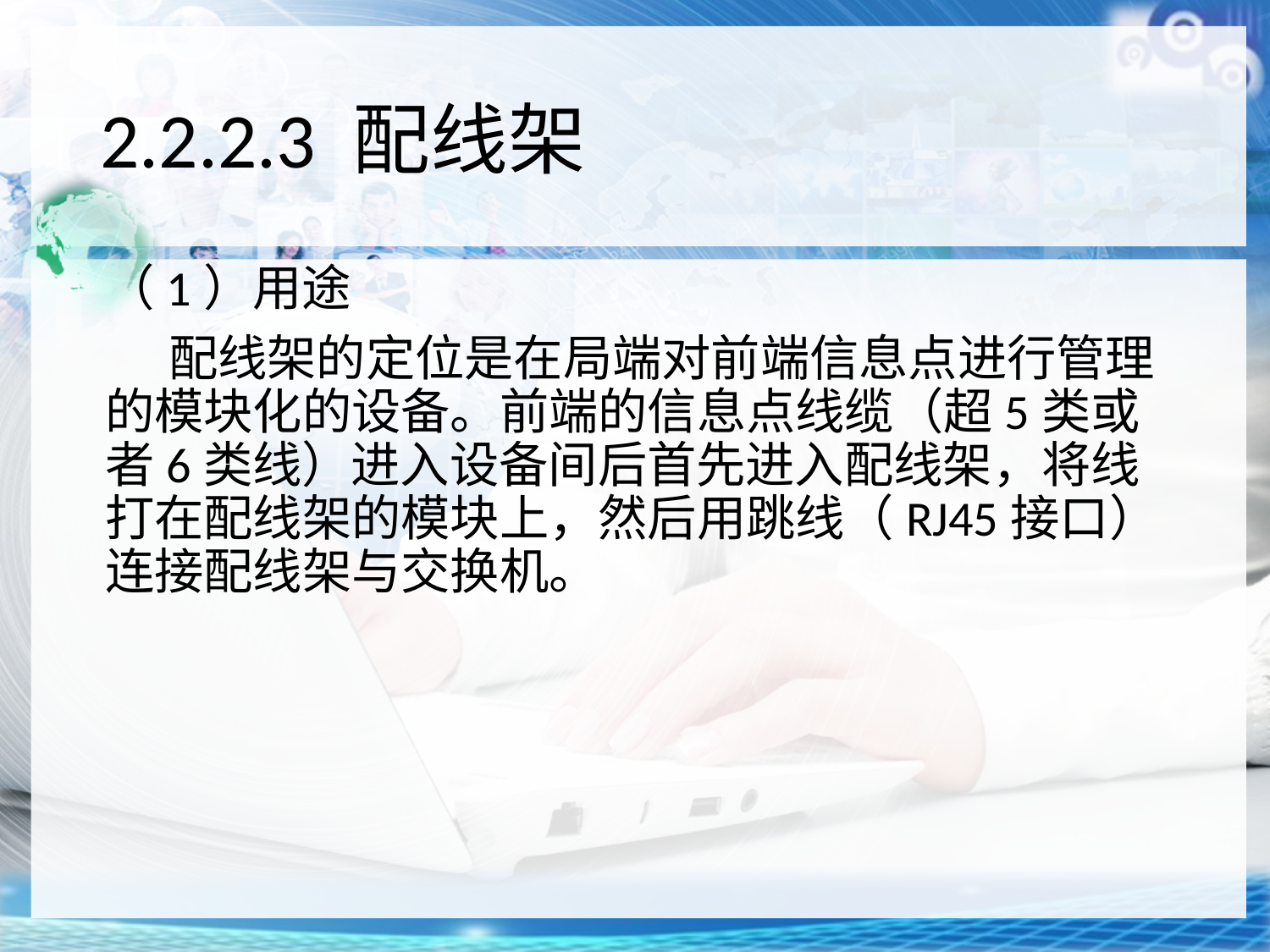

# 2.2.2.3 配线架
（1）用途
配线架的定位是在局端对前端信息点进行管理的模块化的设备。前端的信息点线缆（超5类或者6类线）进入设备间后首先进入配线架，将线打在配线架的模块上，然后用跳线（RJ45接口）连接配线架与交换机。